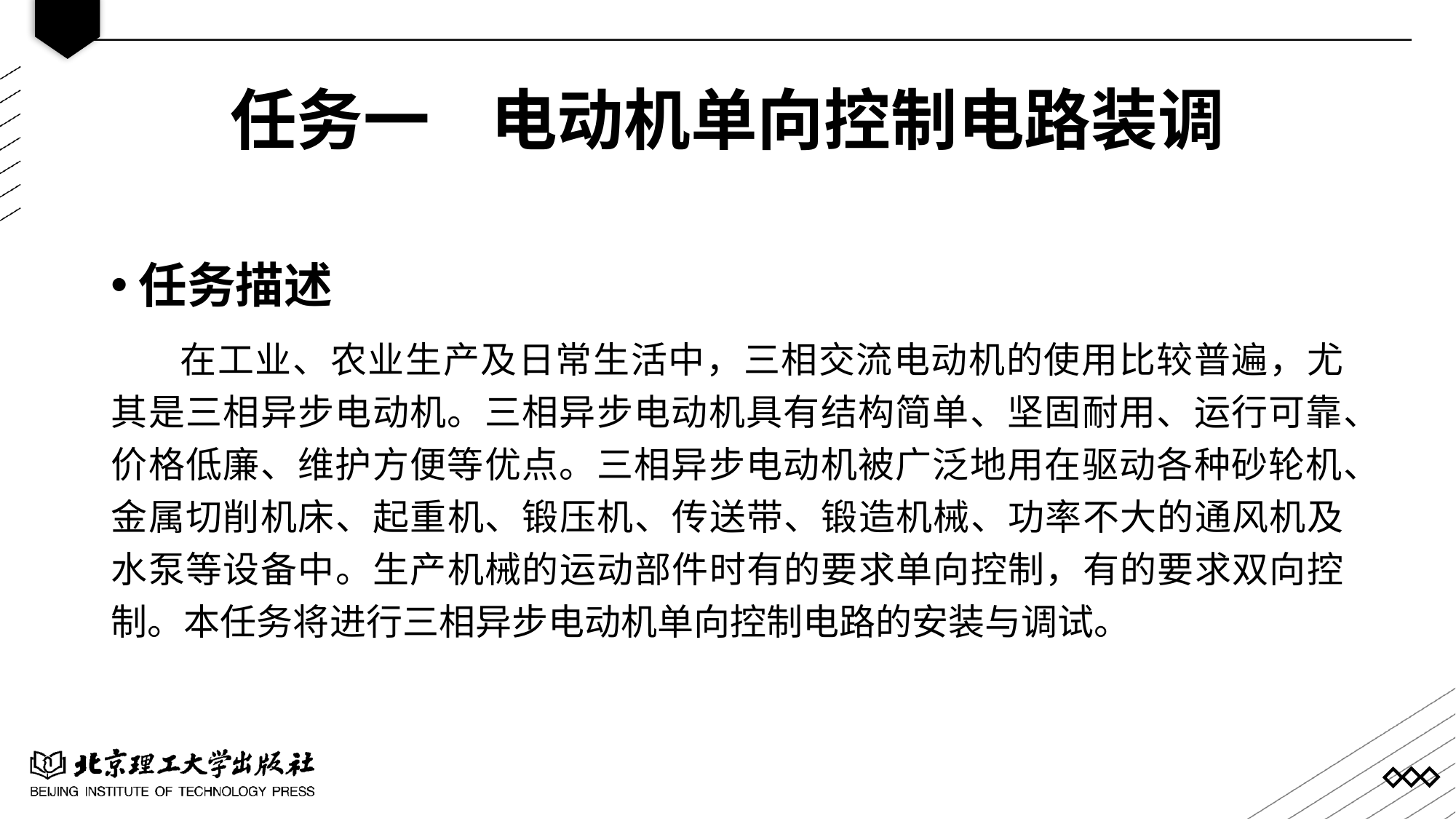

任务一    电动机单向控制电路装调
任务描述
在工业、农业生产及日常生活中，三相交流电动机的使用比较普遍，尤其是三相异步电动机。三相异步电动机具有结构简单、坚固耐用、运行可靠、价格低廉、维护方便等优点。三相异步电动机被广泛地用在驱动各种砂轮机、金属切削机床、起重机、锻压机、传送带、锻造机械、功率不大的通风机及水泵等设备中。生产机械的运动部件时有的要求单向控制，有的要求双向控制。本任务将进行三相异步电动机单向控制电路的安装与调试。